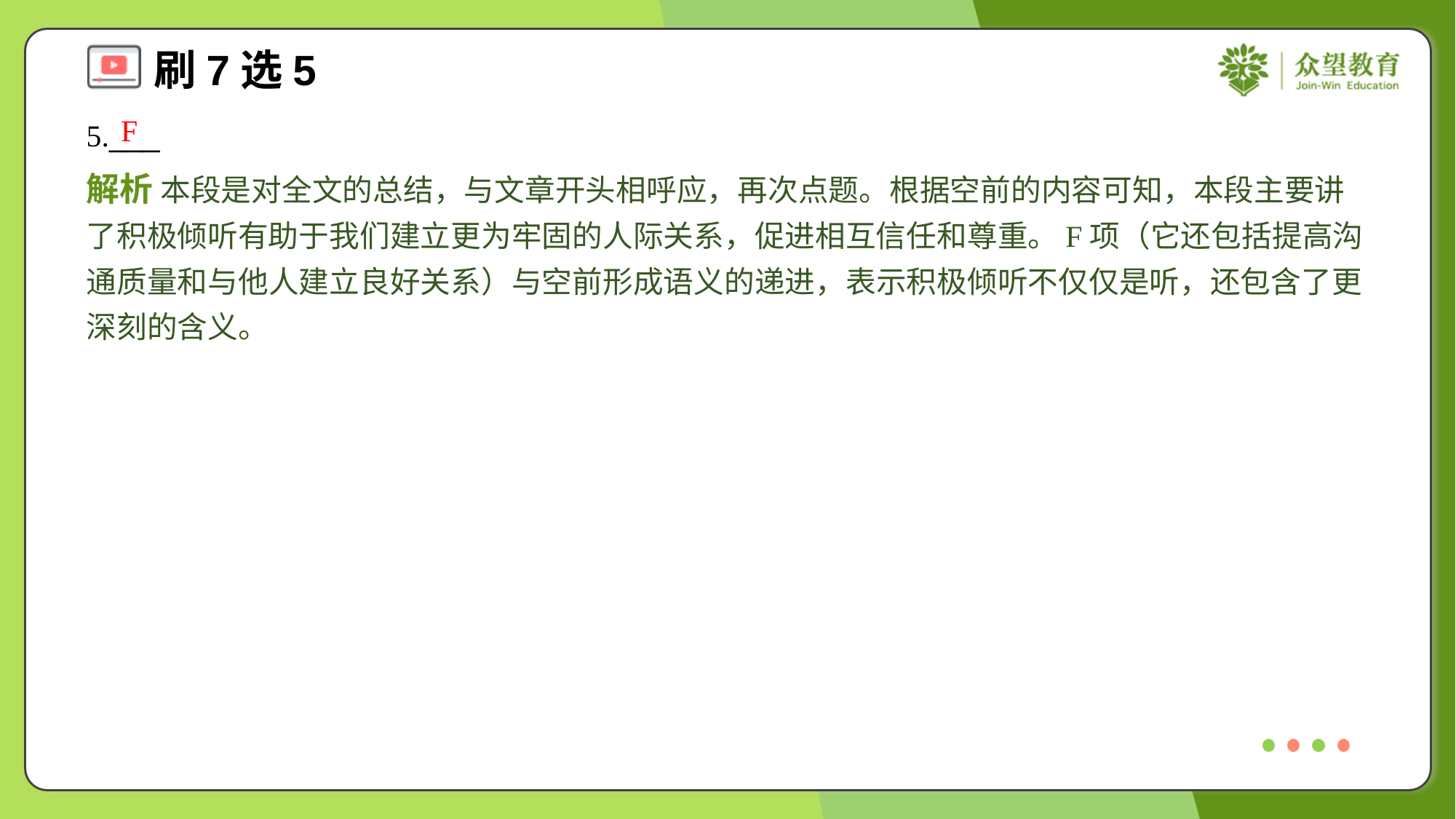

F
5.___
解析 本段是对全文的总结，与文章开头相呼应，再次点题。根据空前的内容可知，本段主要讲了积极倾听有助于我们建立更为牢固的人际关系，促进相互信任和尊重。F项（它还包括提高沟通质量和与他人建立良好关系）与空前形成语义的递进，表示积极倾听不仅仅是听，还包含了更深刻的含义。